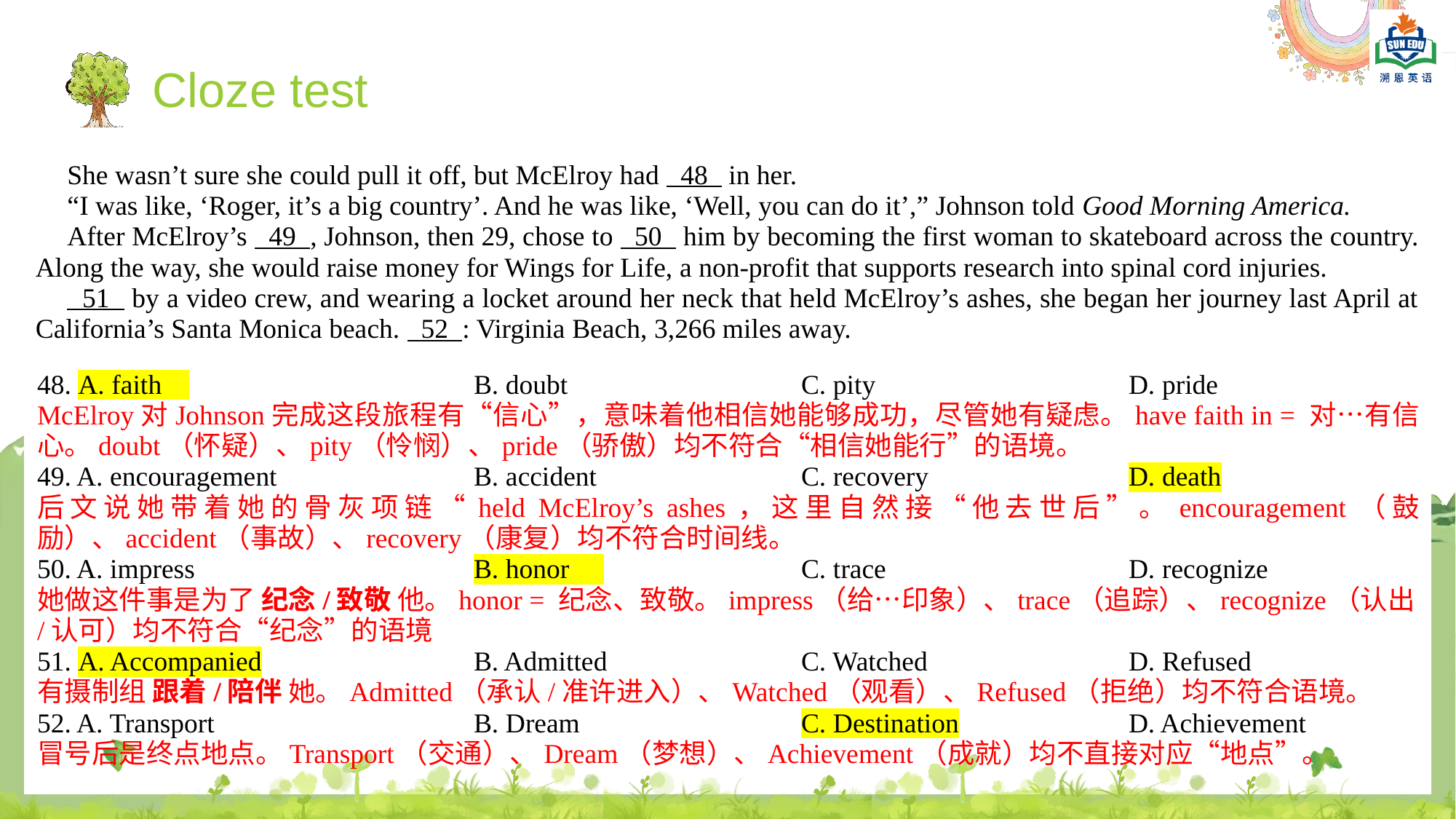

Cloze test
She wasn’t sure she could pull it off, but McElroy had   48   in her.
“I was like, ‘Roger, it’s a big country’. And he was like, ‘Well, you can do it’,” Johnson told Good Morning America.
After McElroy’s   49  , Johnson, then 29, chose to   50   him by becoming the first woman to skateboard across the country. Along the way, she would raise money for Wings for Life, a non-profit that supports research into spinal cord injuries.
  51   by a video crew, and wearing a locket around her neck that held McElroy’s ashes, she began her journey last April at California’s Santa Monica beach.   52  : Virginia Beach, 3,266 miles away.
48. A. faith    			B. doubt 			C. pity       		D. pride
McElroy对Johnson完成这段旅程有“信心”，意味着他相信她能够成功，尽管她有疑虑。have faith in = 对…有信心。doubt（怀疑）、pity（怜悯）、pride（骄傲）均不符合“相信她能行”的语境。
49. A. encouragement		B. accident		C. recovery 		D. death
后文说她带着她的骨灰项链“held McElroy’s ashes，这里自然接“他去世后”。encouragement（鼓励）、accident（事故）、recovery（康复）均不符合时间线。
50. A. impress 			B. honor     		C. trace			D. recognize
她做这件事是为了 纪念/致敬 他。honor = 纪念、致敬。impress（给…印象）、trace（追踪）、recognize（认出/认可）均不符合“纪念”的语境
51. A. Accompanied		B. Admitted		C. Watched   		D. Refused
有摄制组 跟着/陪伴 她。Admitted（承认/准许进入）、Watched（观看）、Refused（拒绝）均不符合语境。
52. A. Transport			B. Dream 		C. Destination		D. Achievement
冒号后是终点地点。Transport（交通）、Dream（梦想）、Achievement（成就）均不直接对应“地点”。